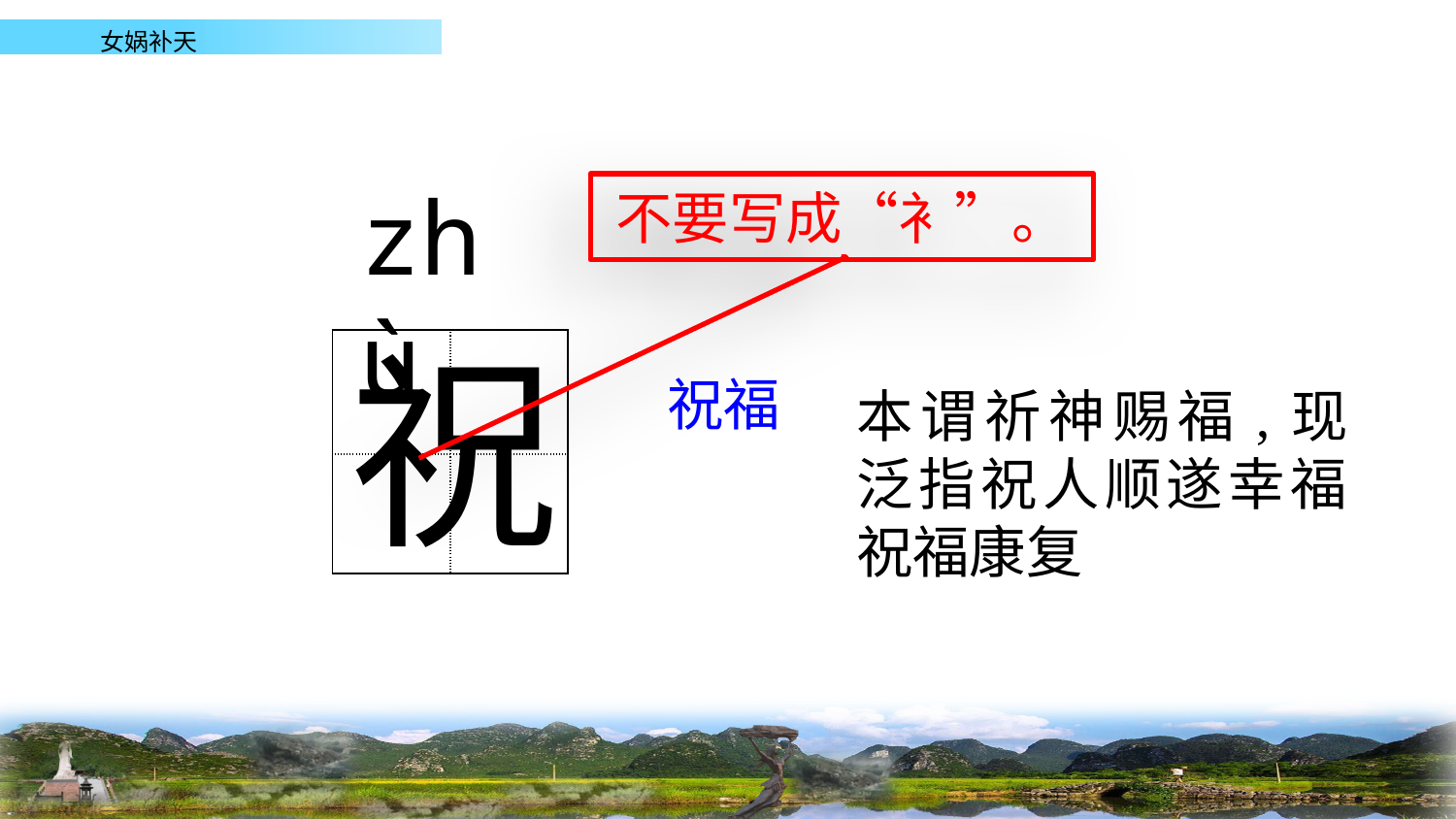

zhù
不要写成“衤”。
祝
|  |  |
| --- | --- |
|  |  |
祝福
本谓祈神赐福,现泛指祝人顺遂幸福祝福康复